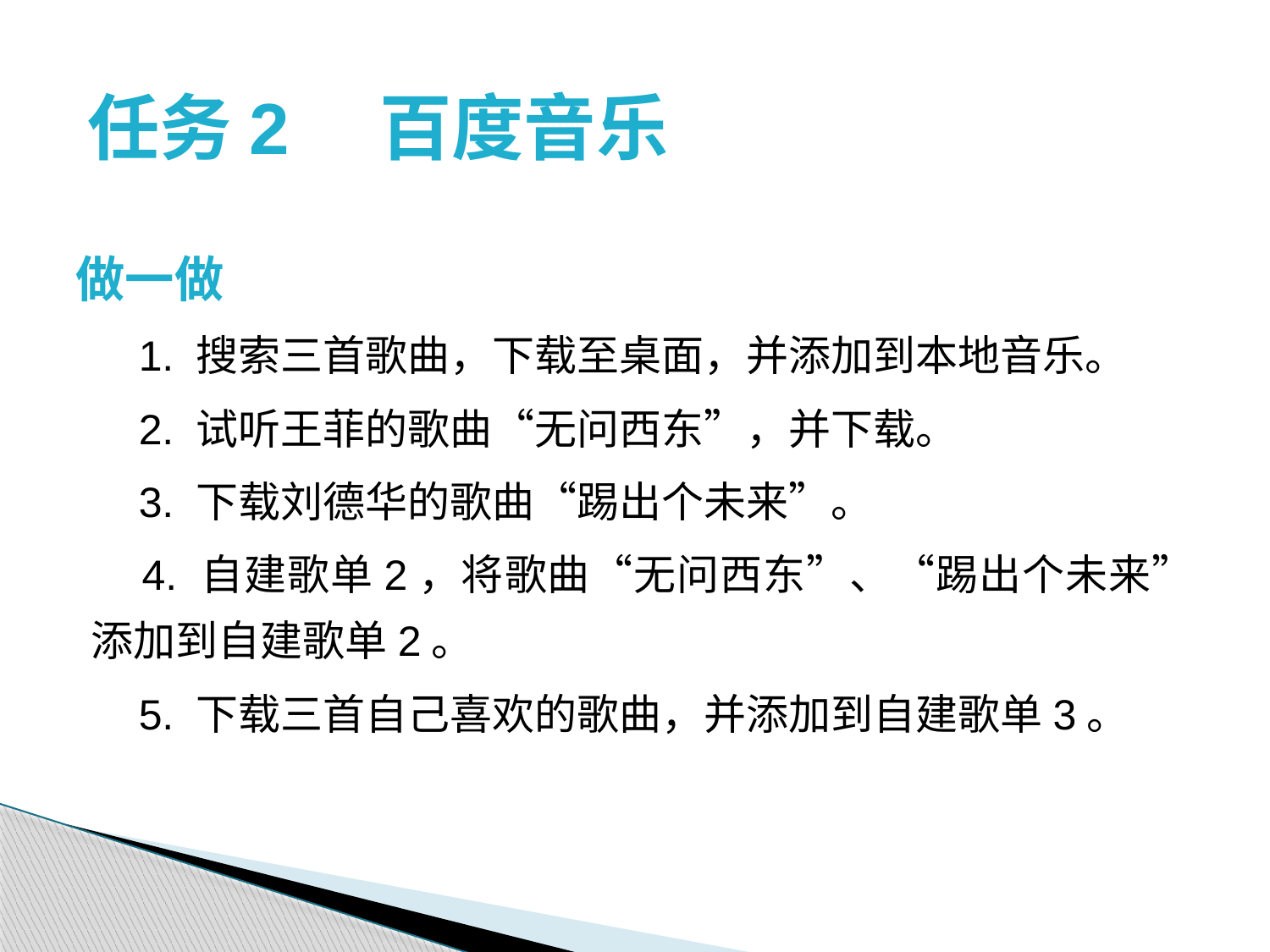

# 任务2　百度音乐
做一做
    1. 搜索三首歌曲，下载至桌面，并添加到本地音乐。
    2. 试听王菲的歌曲“无问西东”，并下载。
    3. 下载刘德华的歌曲“踢出个未来”。
    4. 自建歌单2，将歌曲“无问西东”、“踢出个未来”添加到自建歌单2。
    5. 下载三首自己喜欢的歌曲，并添加到自建歌单3。